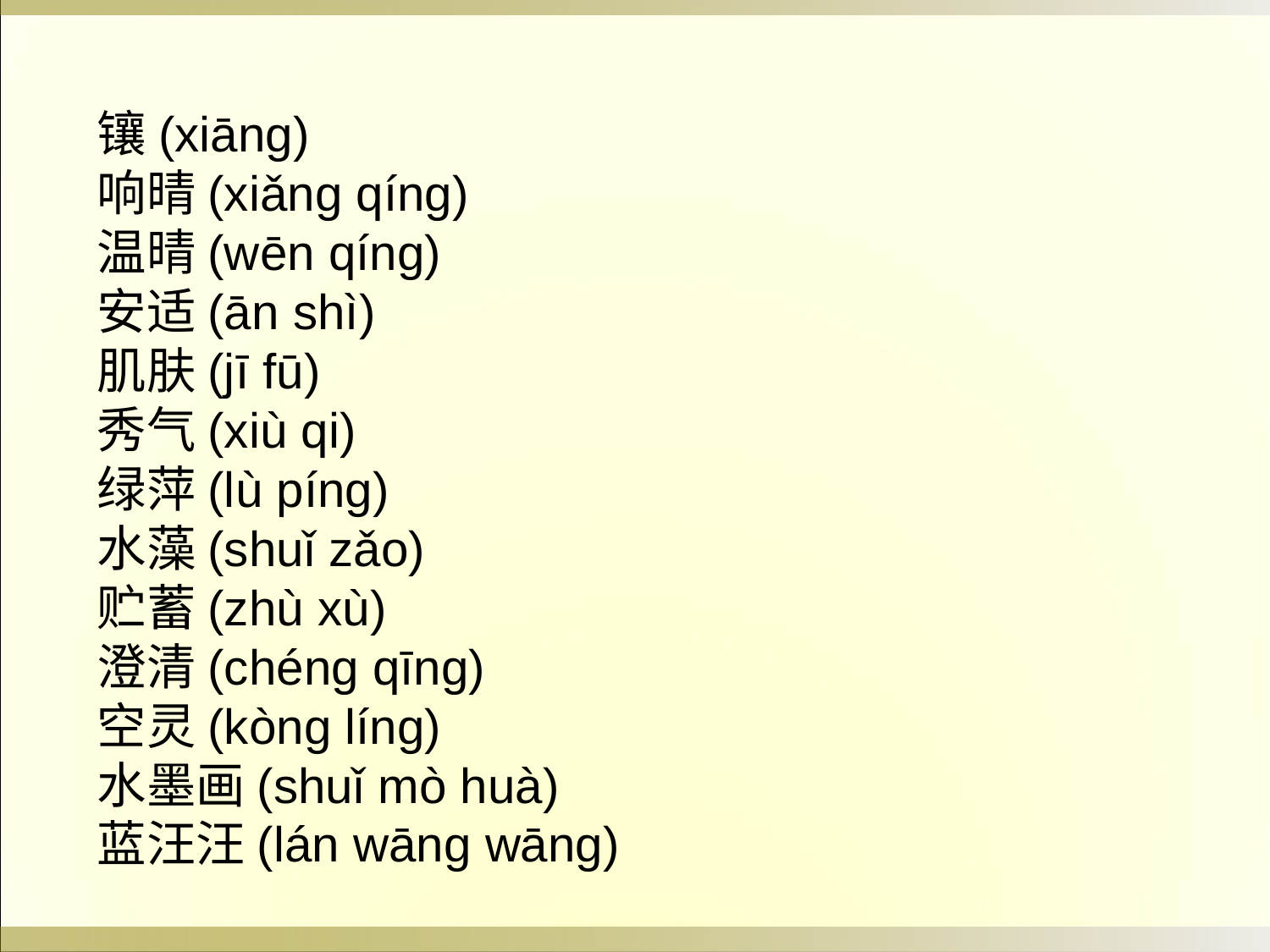

镶(xiāng)
响晴(xiǎng qíng)
温晴(wēn qíng)
安适(ān shì)
肌肤(jī fū)
秀气(xiù qi)
绿萍(lù píng)
水藻(shuǐ zǎo)
贮蓄(zhù xù)
澄清(chéng qīng)
空灵(kòng líng)
水墨画(shuǐ mò huà)
蓝汪汪(lán wāng wāng)